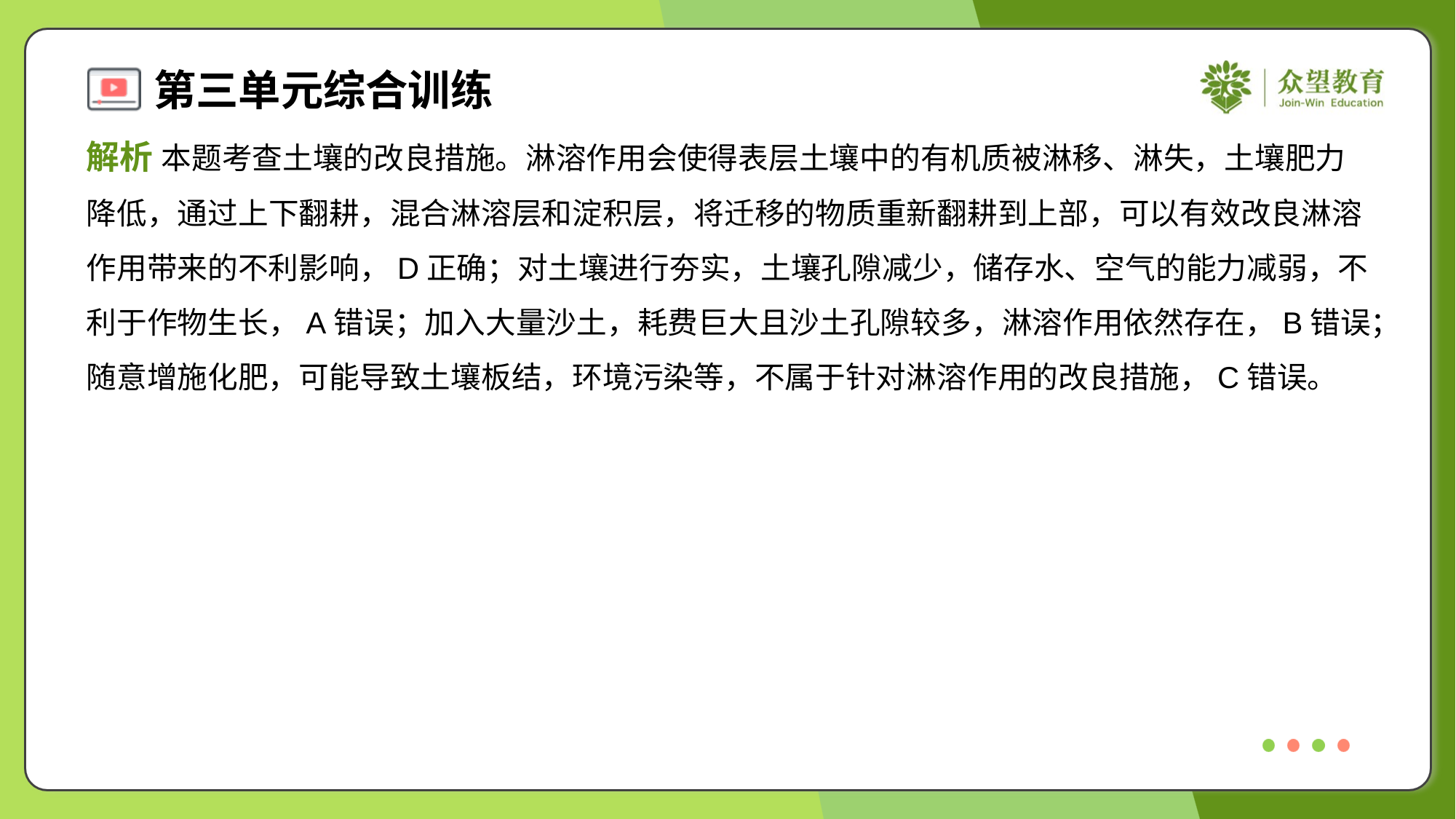

解析 本题考查土壤的改良措施。淋溶作用会使得表层土壤中的有机质被淋移、淋失，土壤肥力
降低，通过上下翻耕，混合淋溶层和淀积层，将迁移的物质重新翻耕到上部，可以有效改良淋溶
作用带来的不利影响，D正确；对土壤进行夯实，土壤孔隙减少，储存水、空气的能力减弱，不
利于作物生长，A错误；加入大量沙土，耗费巨大且沙土孔隙较多，淋溶作用依然存在，B错误；
随意增施化肥，可能导致土壤板结，环境污染等，不属于针对淋溶作用的改良措施，C错误。